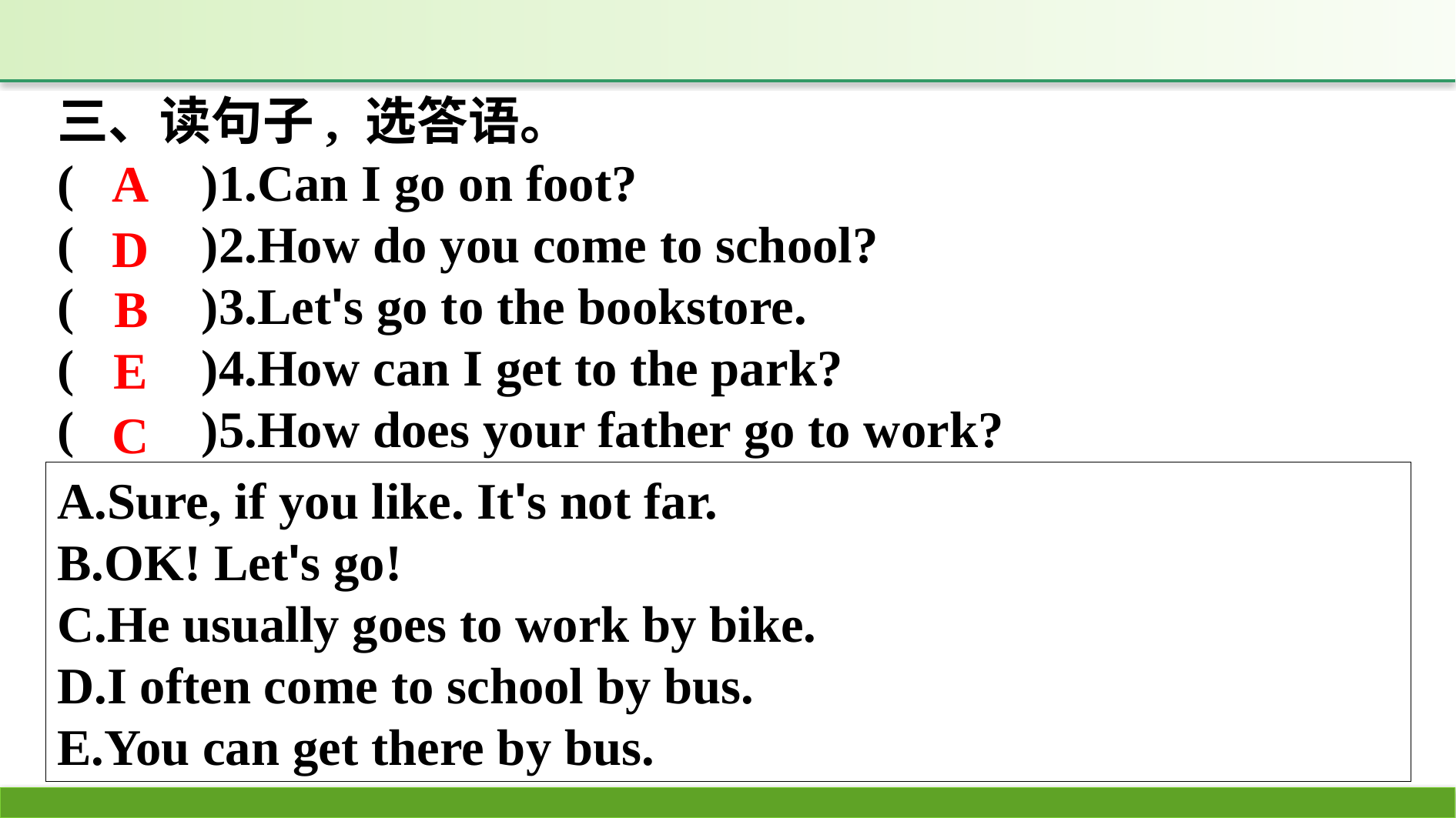

三、读句子, 选答语。
(　　)1.Can I go on foot?
(　　)2.How do you come to school?
(　　)3.Let's go to the bookstore.
(　　)4.How can I get to the park?
(　　)5.How does your father go to work?
A
D
B
E
C
A.Sure, if you like. It's not far.
B.OK! Let's go!
C.He usually goes to work by bike.
D.I often come to school by bus.
E.You can get there by bus.